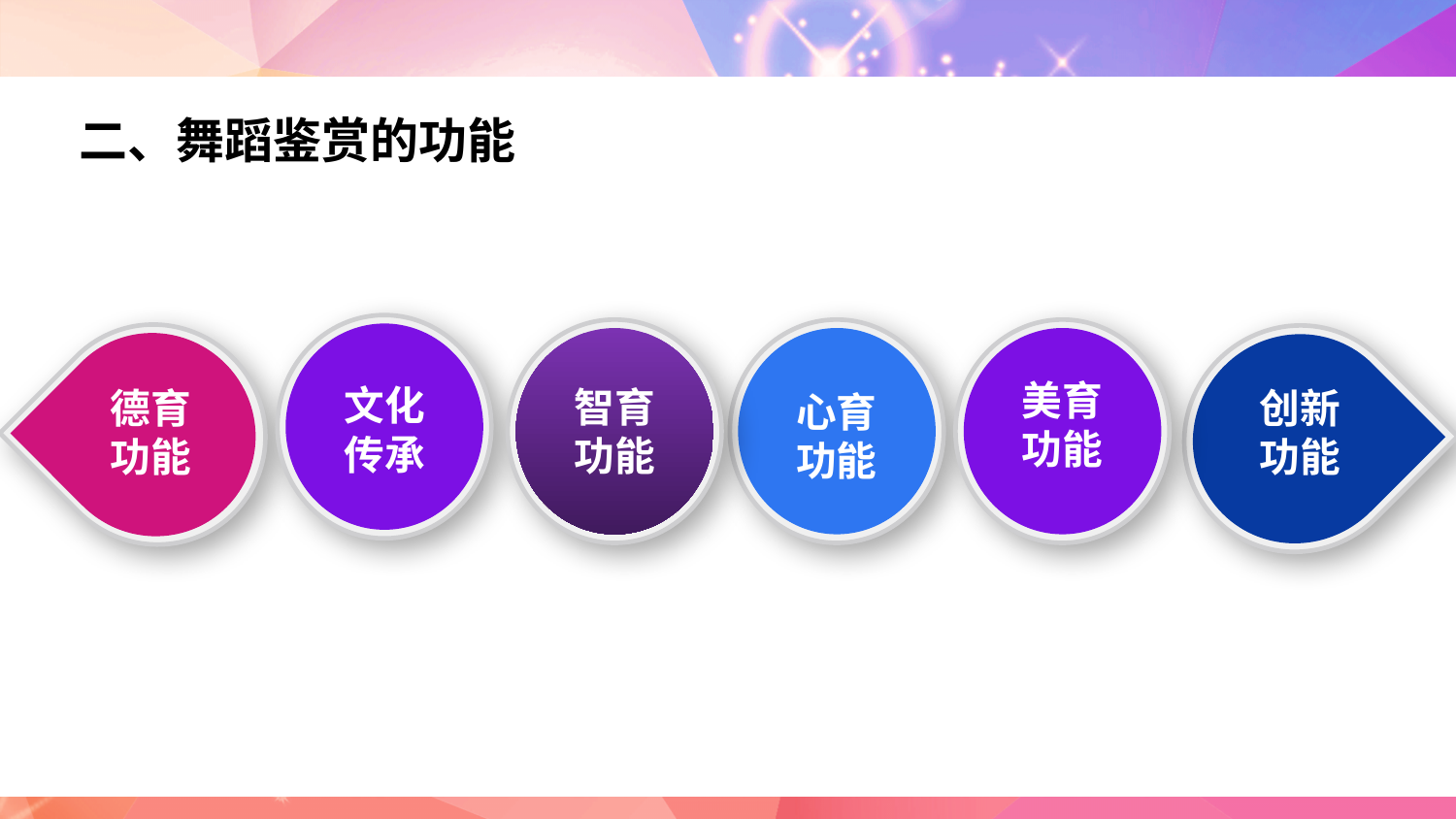

二、舞蹈鉴赏的功能

文化传承

心育功能

美育功能

德育功能

创新功能
智育功能